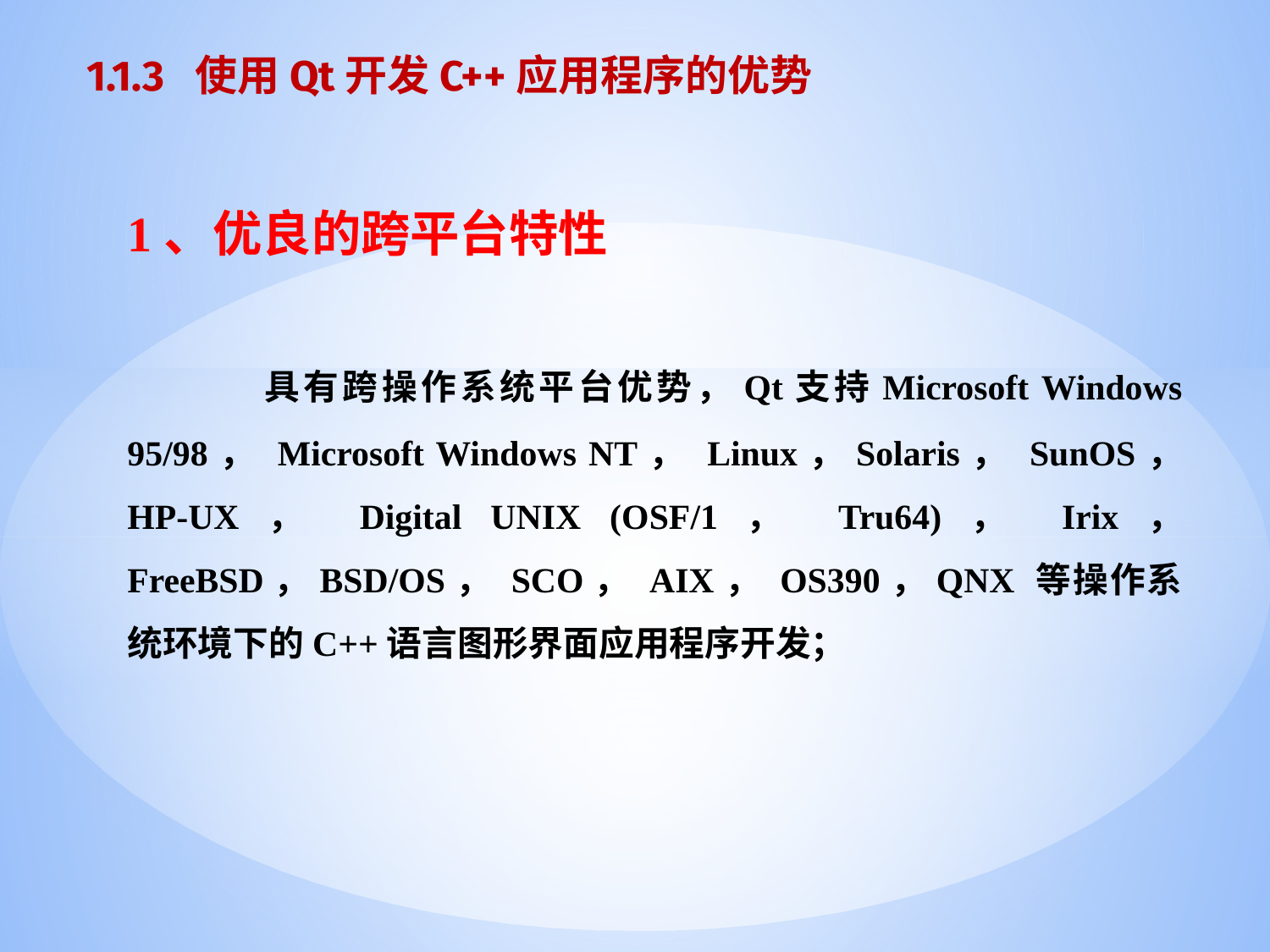

1.1.3  使用Qt开发C++应用程序的优势
1、优良的跨平台特性

        具有跨操作系统平台优势，Qt支持Microsoft Windows 95/98， Microsoft Windows NT， Linux，Solaris， SunOS， HP-UX， Digital UNIX (OSF/1， Tru64)， Irix， FreeBSD，BSD/OS， SCO， AIX， OS390，QNX 等操作系统环境下的C++语言图形界面应用程序开发；